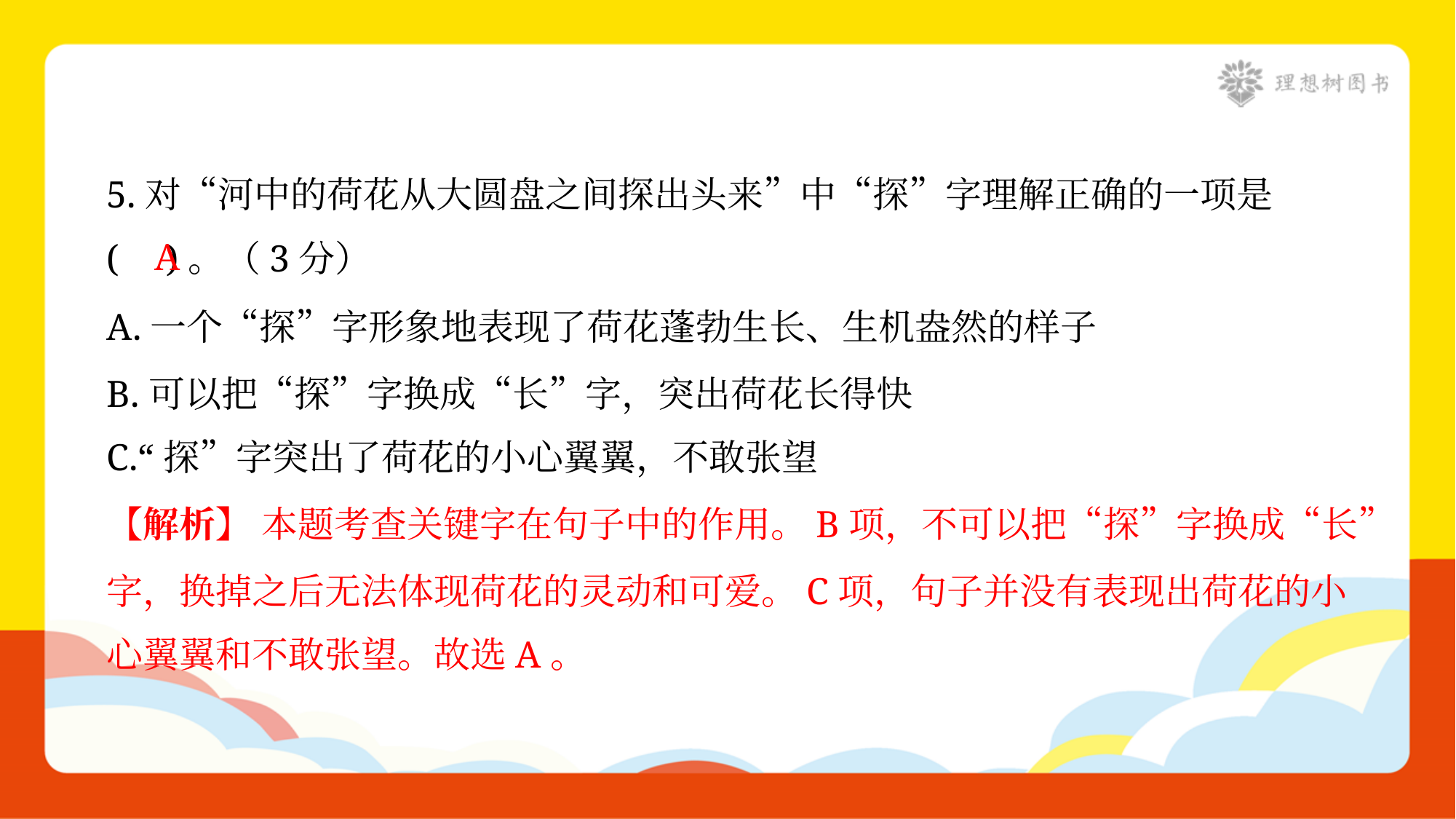

5.对“河中的荷花从大圆盘之间探出头来”中“探”字理解正确的一项是
(     )。（3分）
A
A.一个“探”字形象地表现了荷花蓬勃生长、生机盎然的样子
B.可以把“探”字换成“长”字，突出荷花长得快
C.“探”字突出了荷花的小心翼翼，不敢张望
【解析】 本题考查关键字在句子中的作用。B项，不可以把“探”字换成“长”
字，换掉之后无法体现荷花的灵动和可爱。C项，句子并没有表现出荷花的小
心翼翼和不敢张望。故选A。